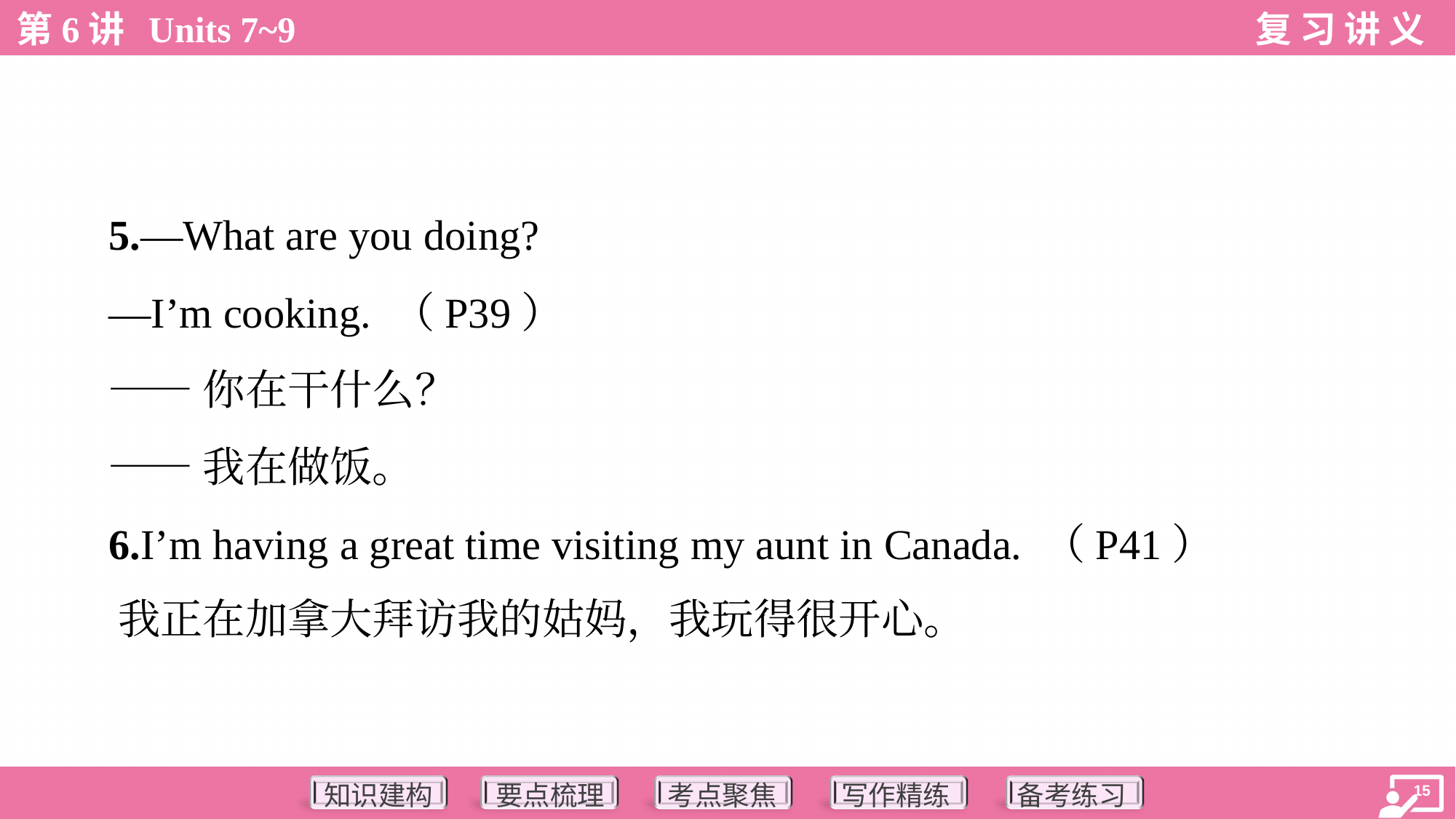

5.—What are you doing?
    —I’m cooking. （P39）
    ——你在干什么？
    ——我在做饭。
    6.I’m having a great time visiting my aunt in Canada. （P41）
    我正在加拿大拜访我的姑妈，我玩得很开心。